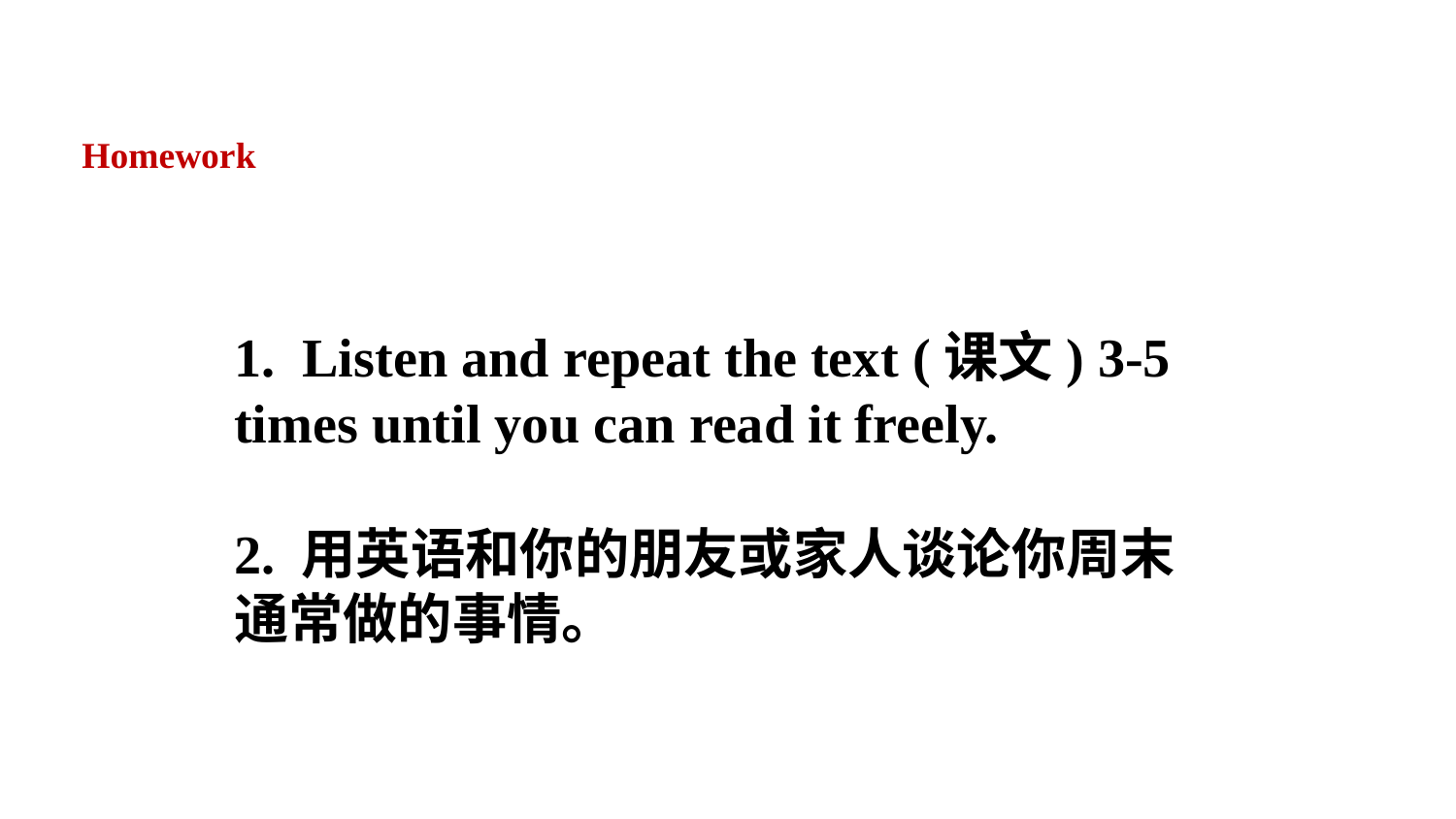

Homework
1.  Listen and repeat the text (课文) 3-5 times until you can read it freely.

2. 用英语和你的朋友或家人谈论你周末通常做的事情。